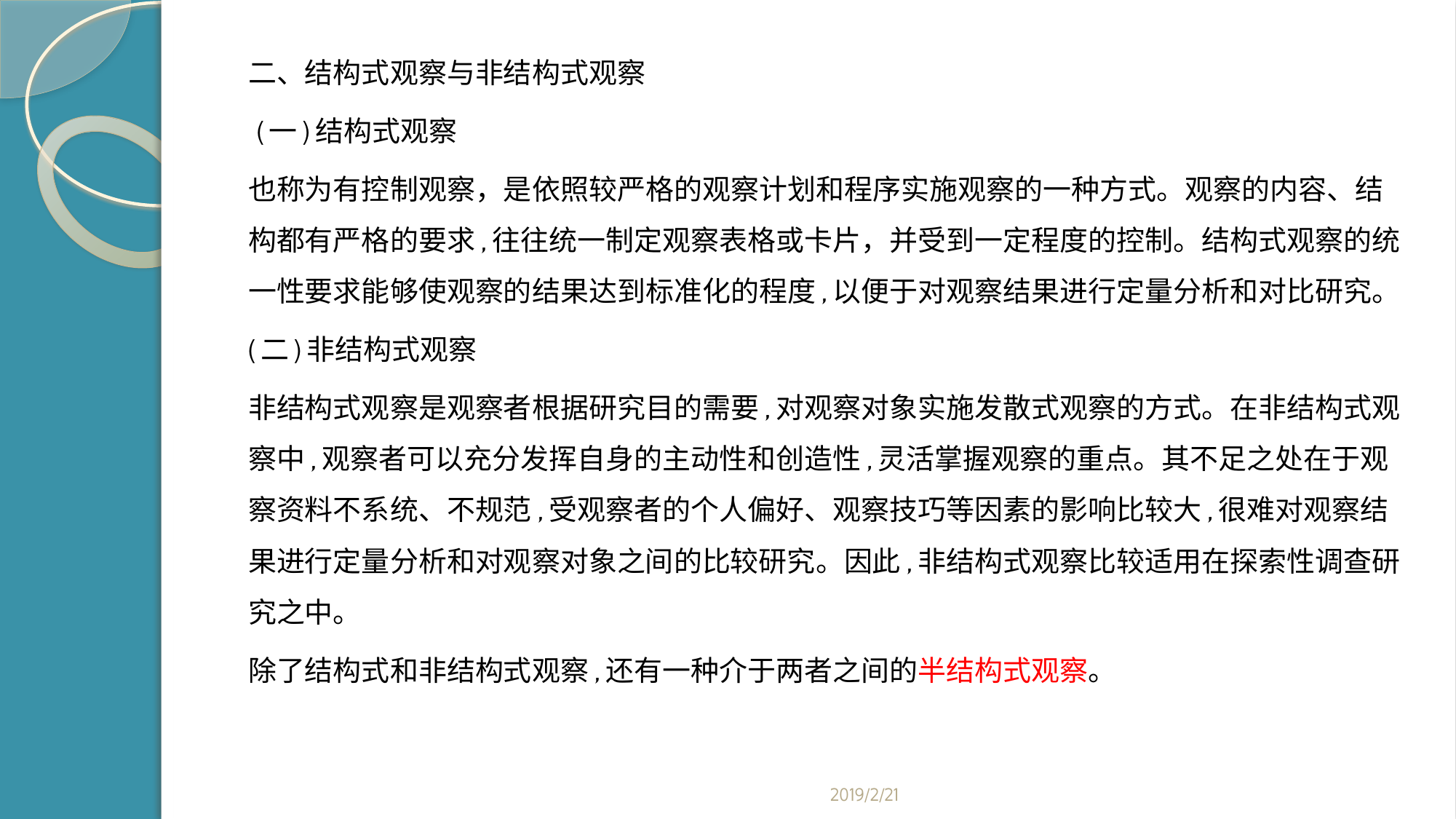

#
二、结构式观察与非结构式观察
 (一)结构式观察
也称为有控制观察，是依照较严格的观察计划和程序实施观察的一种方式。观察的内容、结构都有严格的要求,往往统一制定观察表格或卡片，并受到一定程度的控制。结构式观察的统一性要求能够使观察的结果达到标准化的程度,以便于对观察结果进行定量分析和对比研究。
(二)非结构式观察
非结构式观察是观察者根据研究目的需要,对观察对象实施发散式观察的方式。在非结构式观察中,观察者可以充分发挥自身的主动性和创造性,灵活掌握观察的重点。其不足之处在于观察资料不系统、不规范,受观察者的个人偏好、观察技巧等因素的影响比较大,很难对观察结果进行定量分析和对观察对象之间的比较研究。因此,非结构式观察比较适用在探索性调查研究之中。
除了结构式和非结构式观察,还有一种介于两者之间的半结构式观察。
2019/2/21